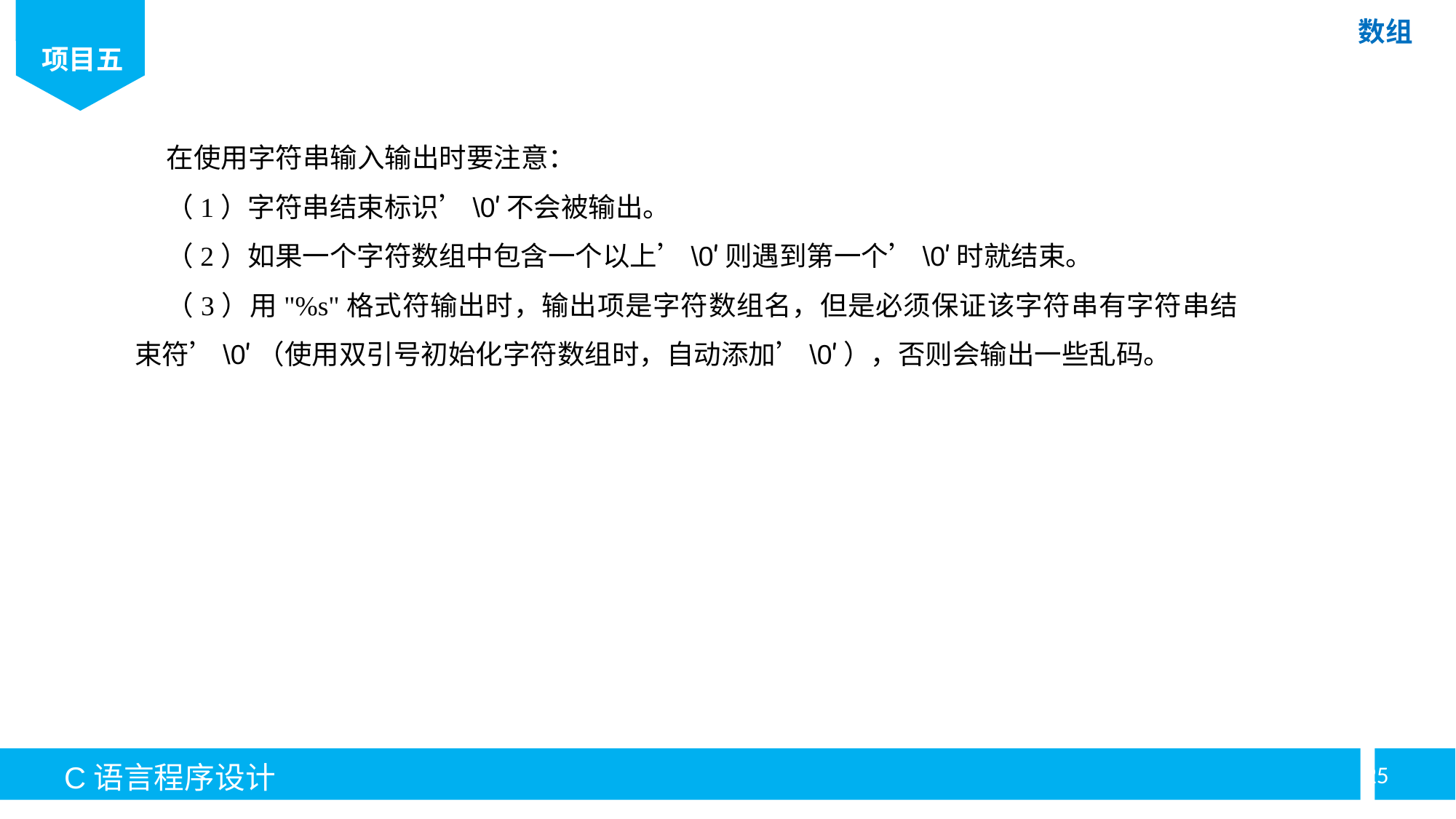

在使用字符串输入输出时要注意：
（1）字符串结束标识’\0’不会被输出。
（2）如果一个字符数组中包含一个以上’\0’则遇到第一个’\0’时就结束。
（3）用"%s"格式符输出时，输出项是字符数组名，但是必须保证该字符串有字符串结束符’\0’（使用双引号初始化字符数组时，自动添加’\0’），否则会输出一些乱码。